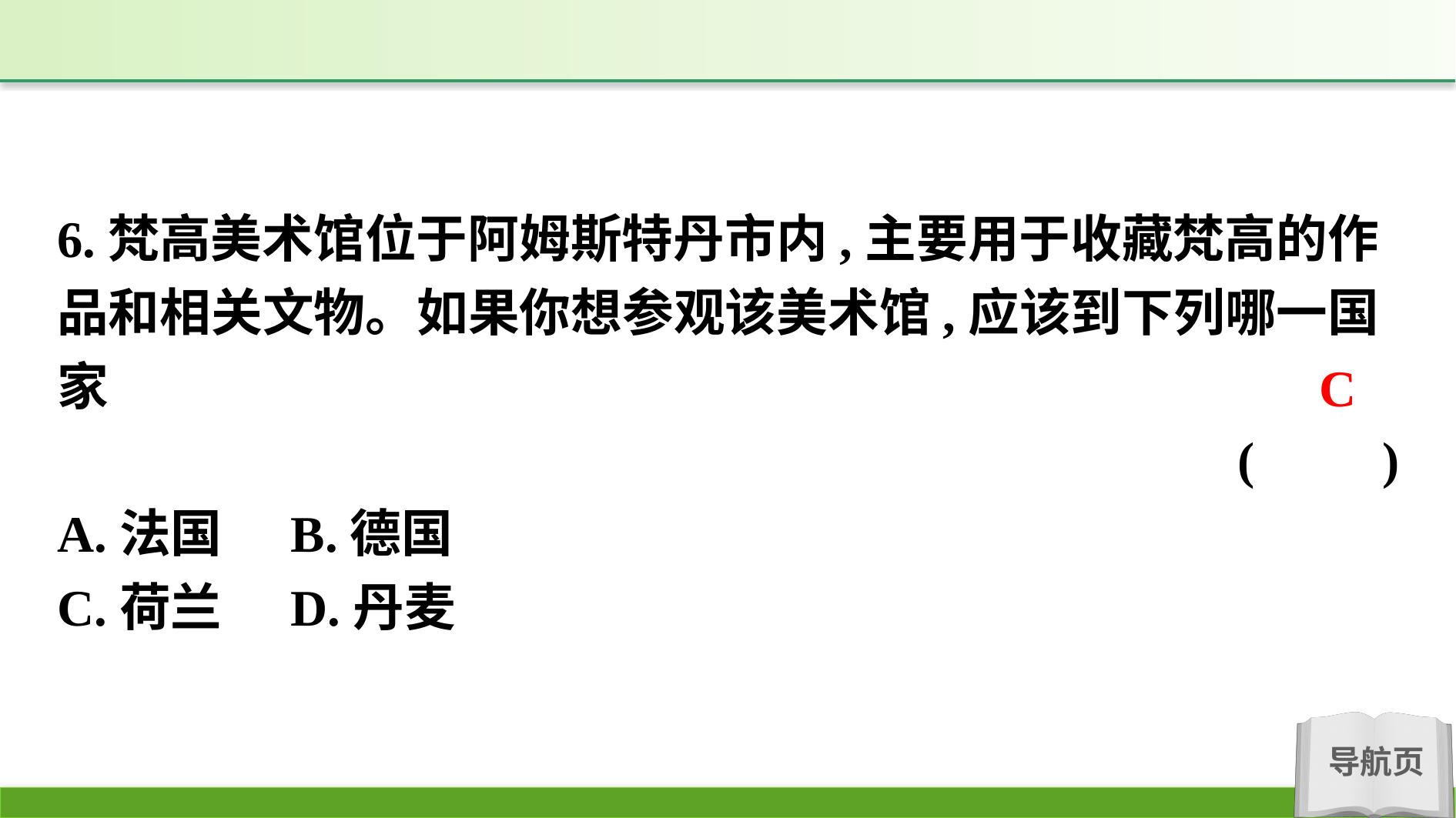

6.梵高美术馆位于阿姆斯特丹市内,主要用于收藏梵高的作品和相关文物。如果你想参观该美术馆,应该到下列哪一国家
(　　)
A.法国　	B.德国
C.荷兰　	D.丹麦
C